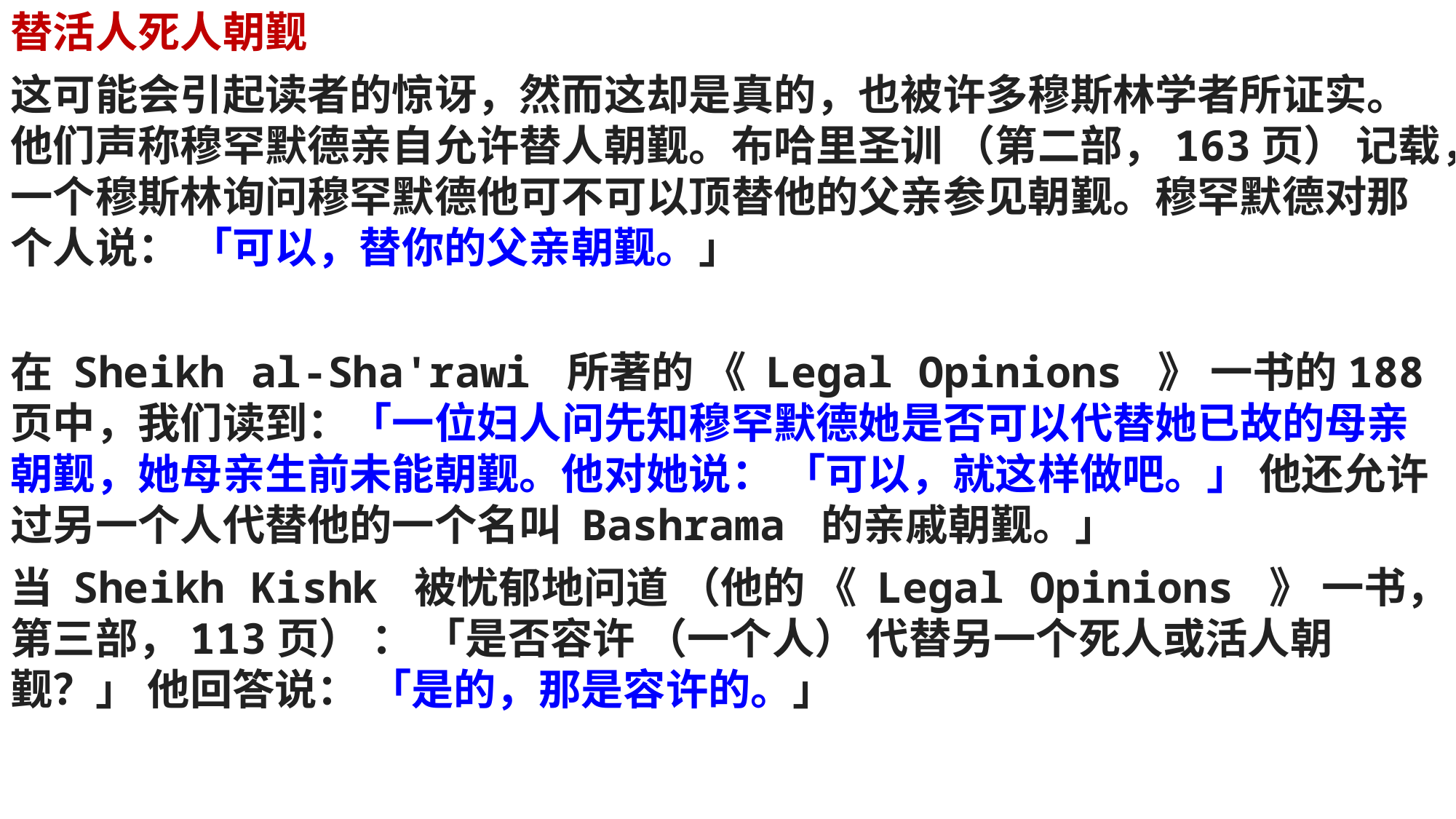

替活人死人朝觐
这可能会引起读者的惊讶，然而这却是真的，也被许多穆斯林学者所证实。他们声称穆罕默德亲自允许替人朝觐。布哈里圣训 （第二部，163页） 记载，一个穆斯林询问穆罕默德他可不可以顶替他的父亲参见朝觐。穆罕默德对那个人说： 「可以，替你的父亲朝觐。」

在 Sheikh al-Sha'rawi 所著的 《 Legal Opinions 》 一书的188页中，我们读到：「一位妇人问先知穆罕默德她是否可以代替她已故的母亲朝觐，她母亲生前未能朝觐。他对她说： 「可以，就这样做吧。」 他还允许过另一个人代替他的一个名叫 Bashrama 的亲戚朝觐。」
当 Sheikh Kishk 被忧郁地问道 （他的 《 Legal Opinions 》 一书，第三部，113页） ： 「是否容许 （一个人） 代替另一个死人或活人朝觐？」 他回答说： 「是的，那是容许的。」